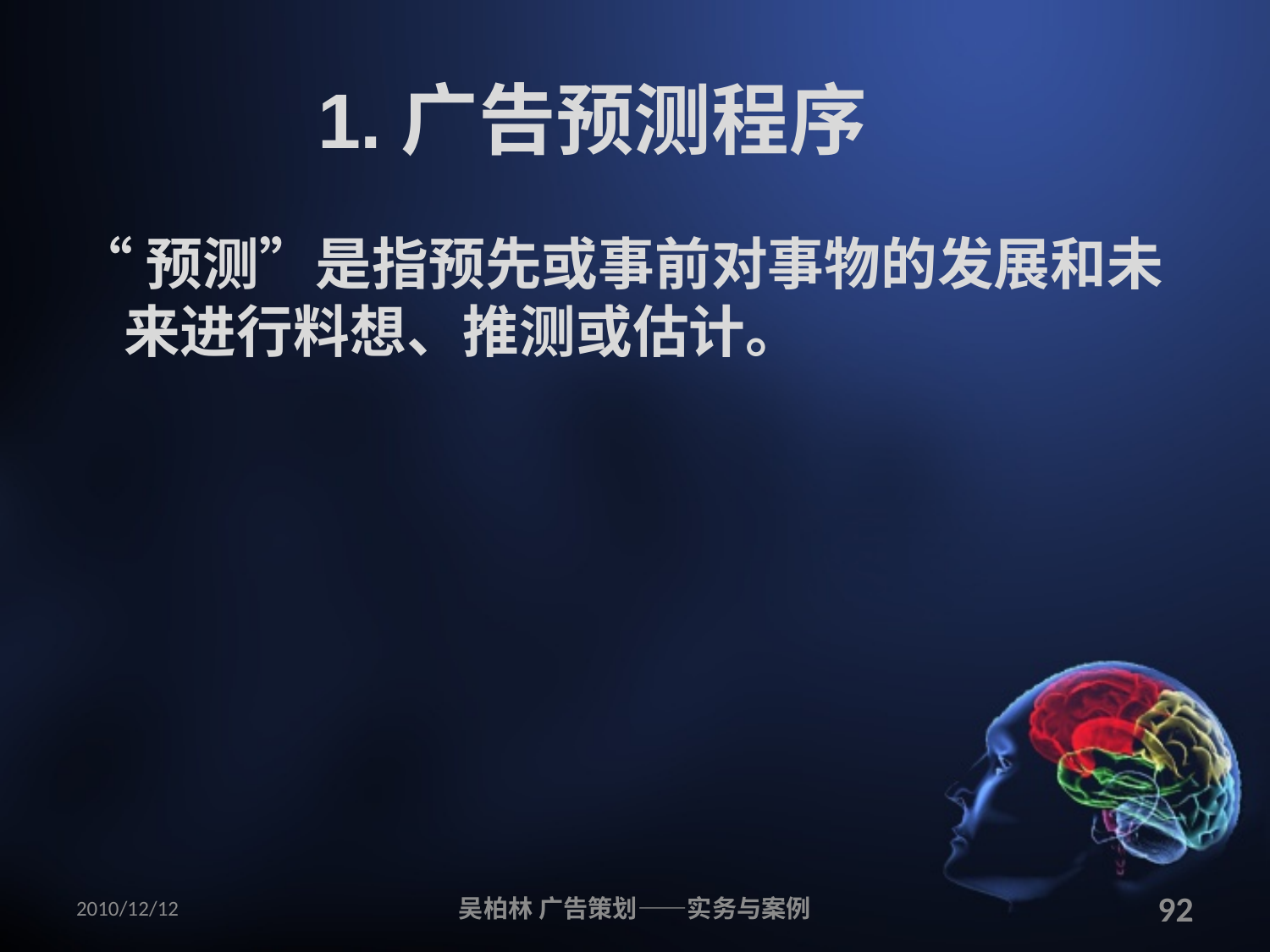

# 1.广告预测程序
“预测”是指预先或事前对事物的发展和未来进行料想、推测或估计。
2010/12/12
吴柏林 广告策划——实务与案例
92